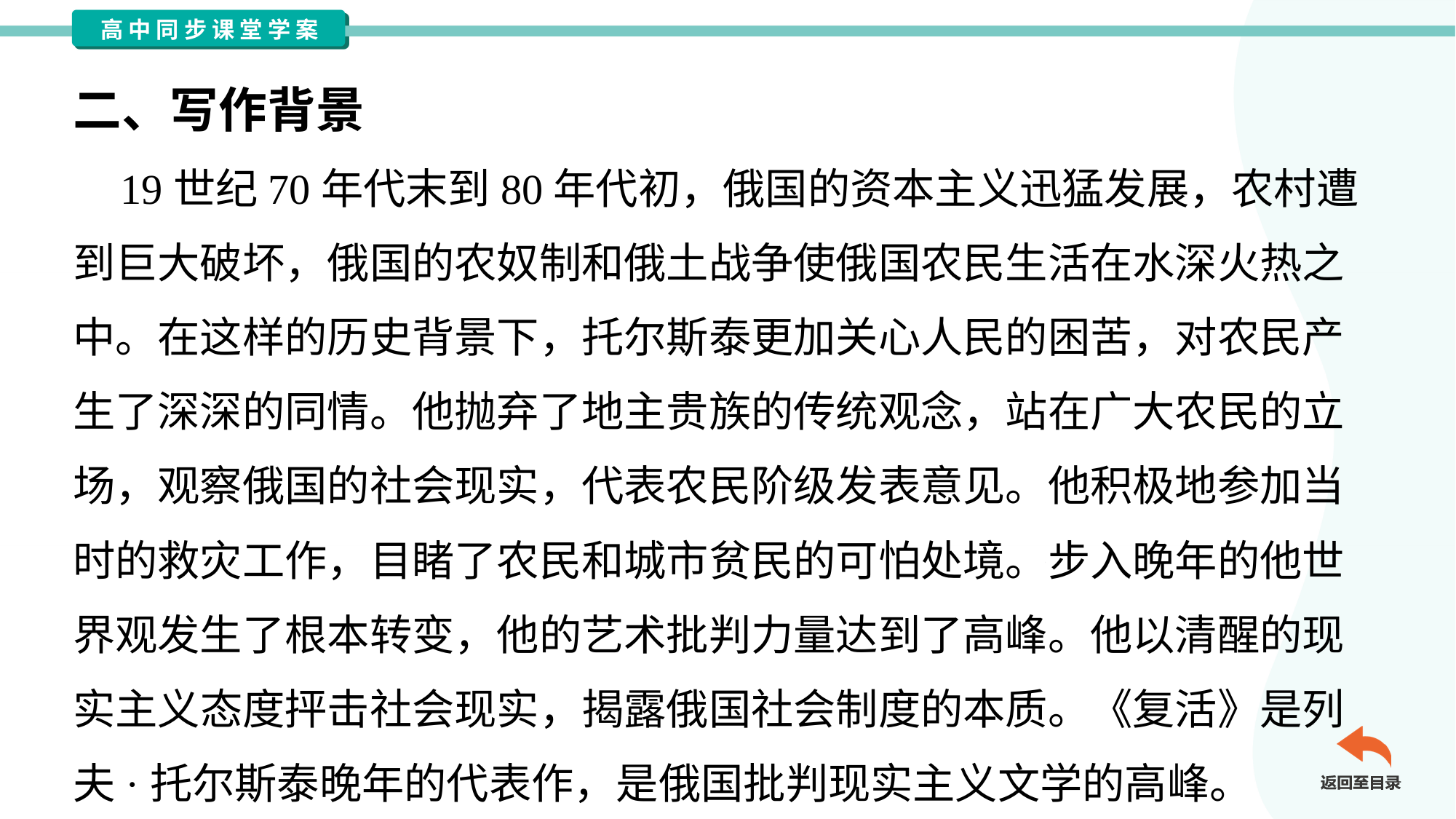

二、写作背景
    19世纪70年代末到80年代初，俄国的资本主义迅猛发展，农村遭
到巨大破坏，俄国的农奴制和俄土战争使俄国农民生活在水深火热之
中。在这样的历史背景下，托尔斯泰更加关心人民的困苦，对农民产
生了深深的同情。他抛弃了地主贵族的传统观念，站在广大农民的立
场，观察俄国的社会现实，代表农民阶级发表意见。他积极地参加当
时的救灾工作，目睹了农民和城市贫民的可怕处境。步入晚年的他世
界观发生了根本转变，他的艺术批判力量达到了高峰。他以清醒的现
实主义态度抨击社会现实，揭露俄国社会制度的本质。《复活》是列
夫·托尔斯泰晚年的代表作，是俄国批判现实主义文学的高峰。